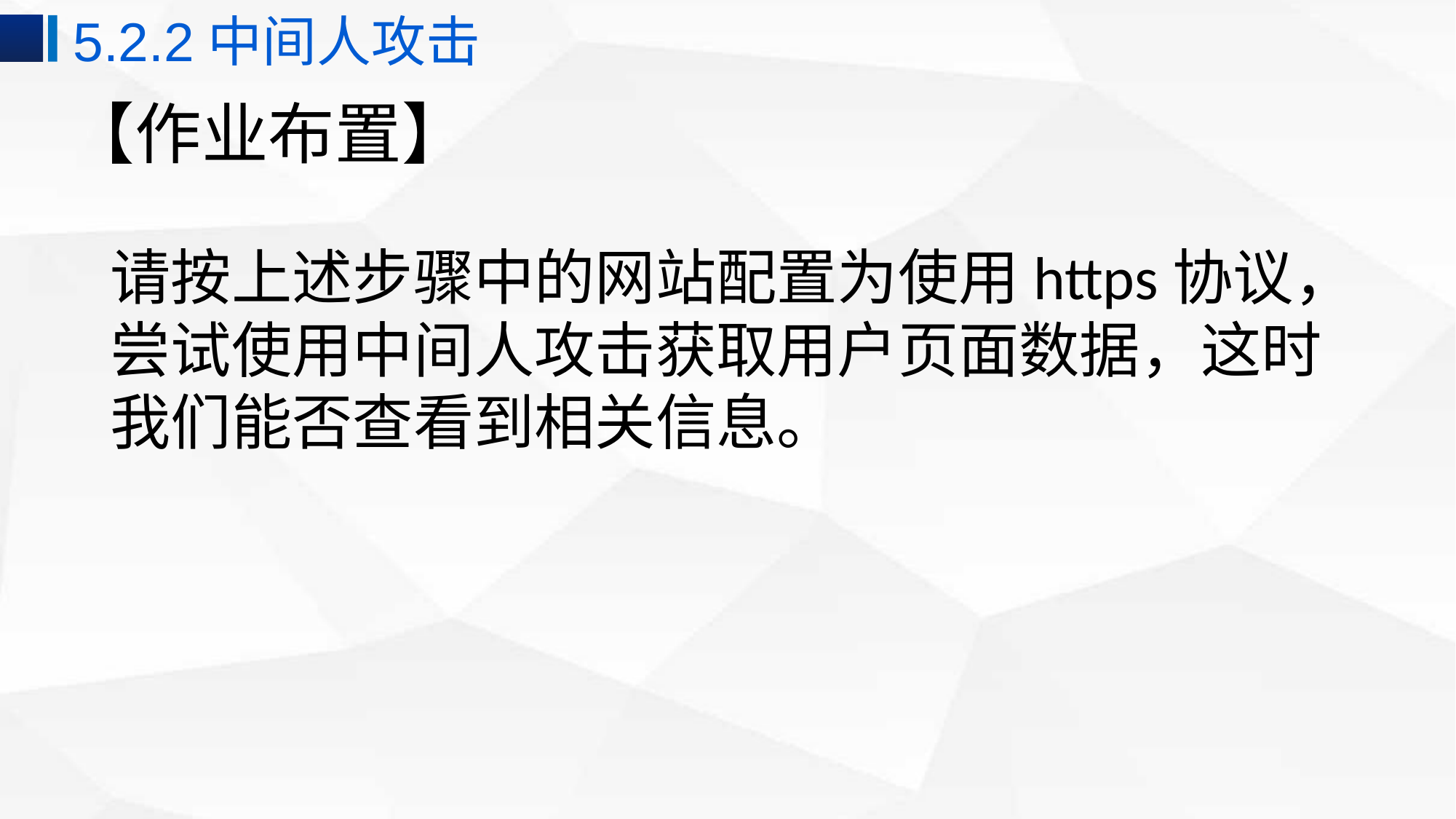

5.2.2中间人攻击

# 【作业布置】
请按上述步骤中的网站配置为使用https协议，尝试使用中间人攻击获取用户页面数据，这时我们能否查看到相关信息。